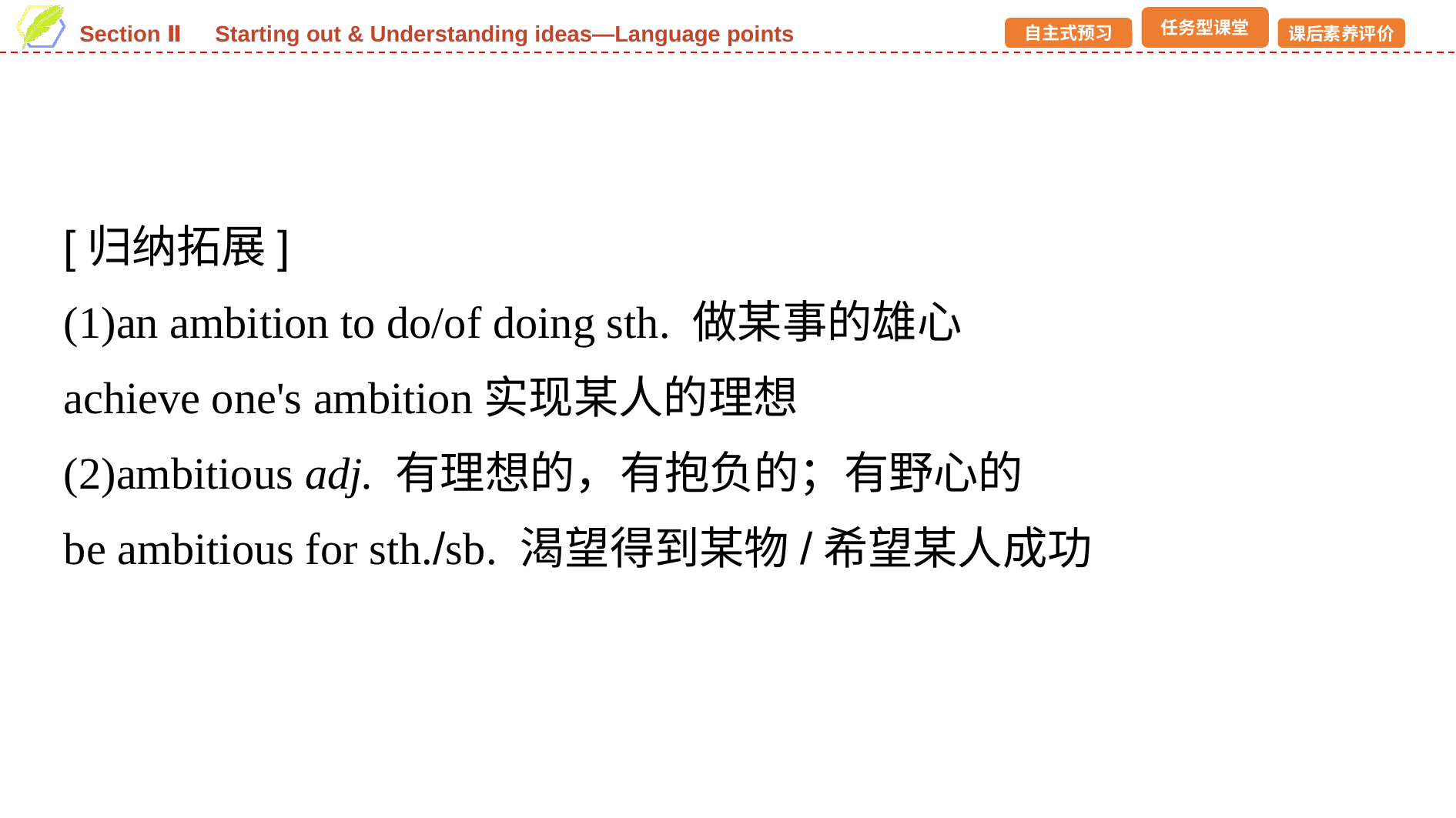

[归纳拓展]
(1)an ambition to do/of doing sth. 做某事的雄心
achieve one's ambition实现某人的理想
(2)ambitious adj. 有理想的，有抱负的；有野心的
be ambitious for sth./sb. 渴望得到某物/希望某人成功